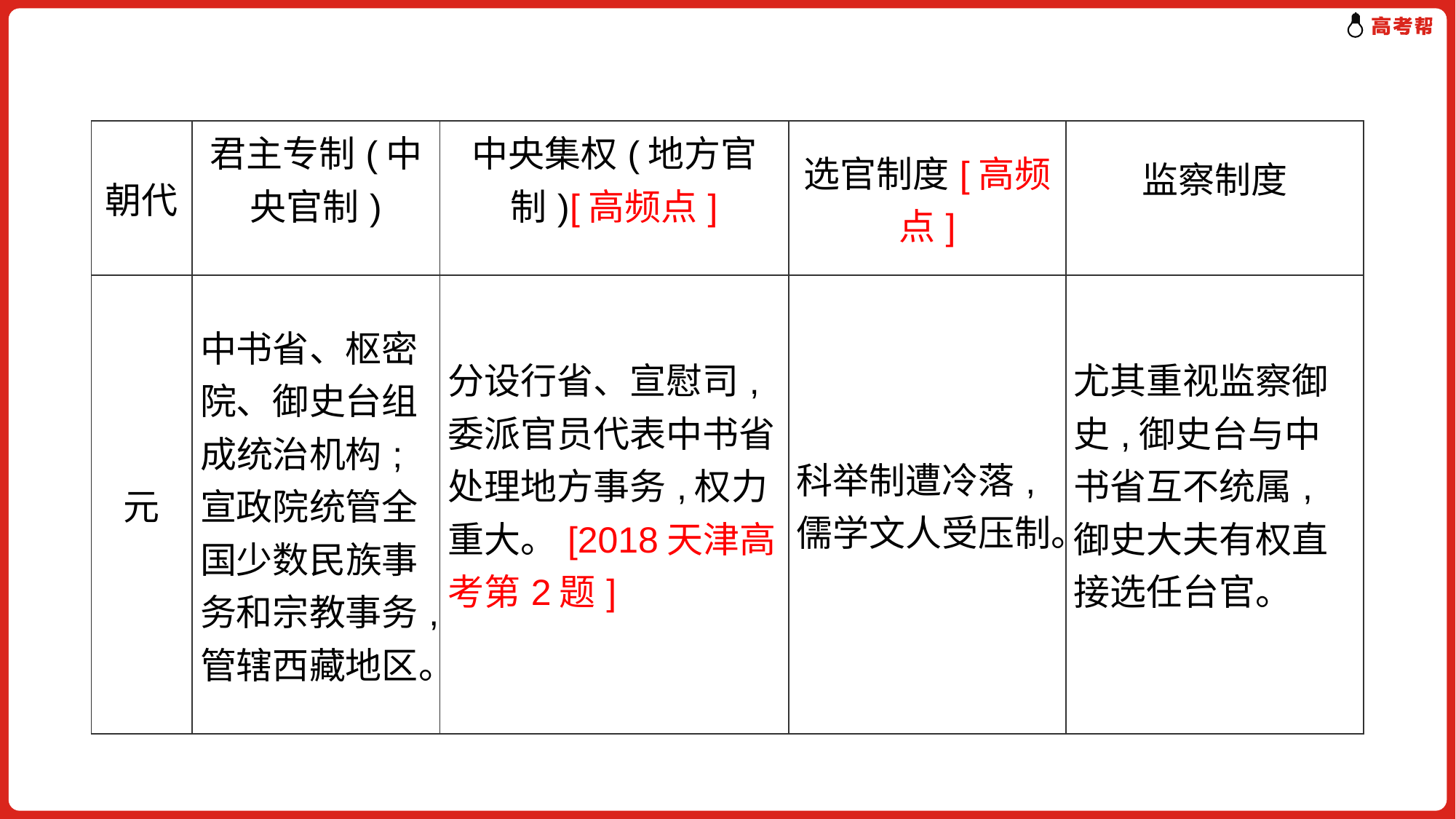

| 朝代 | 君主专制(中央官制) | 中央集权(地方官制)[高频点] | 选官制度[高频点] | 监察制度 |
| --- | --- | --- | --- | --- |
| 元 | 中书省、枢密院、御史台组成统治机构;宣政院统管全国少数民族事务和宗教事务,管辖西藏地区。 | 分设行省、宣慰司,委派官员代表中书省处理地方事务,权力重大。[2018天津高考第2题] | 科举制遭冷落,儒学文人受压制。 | 尤其重视监察御史,御史台与中书省互不统属,御史大夫有权直接选任台官。 |